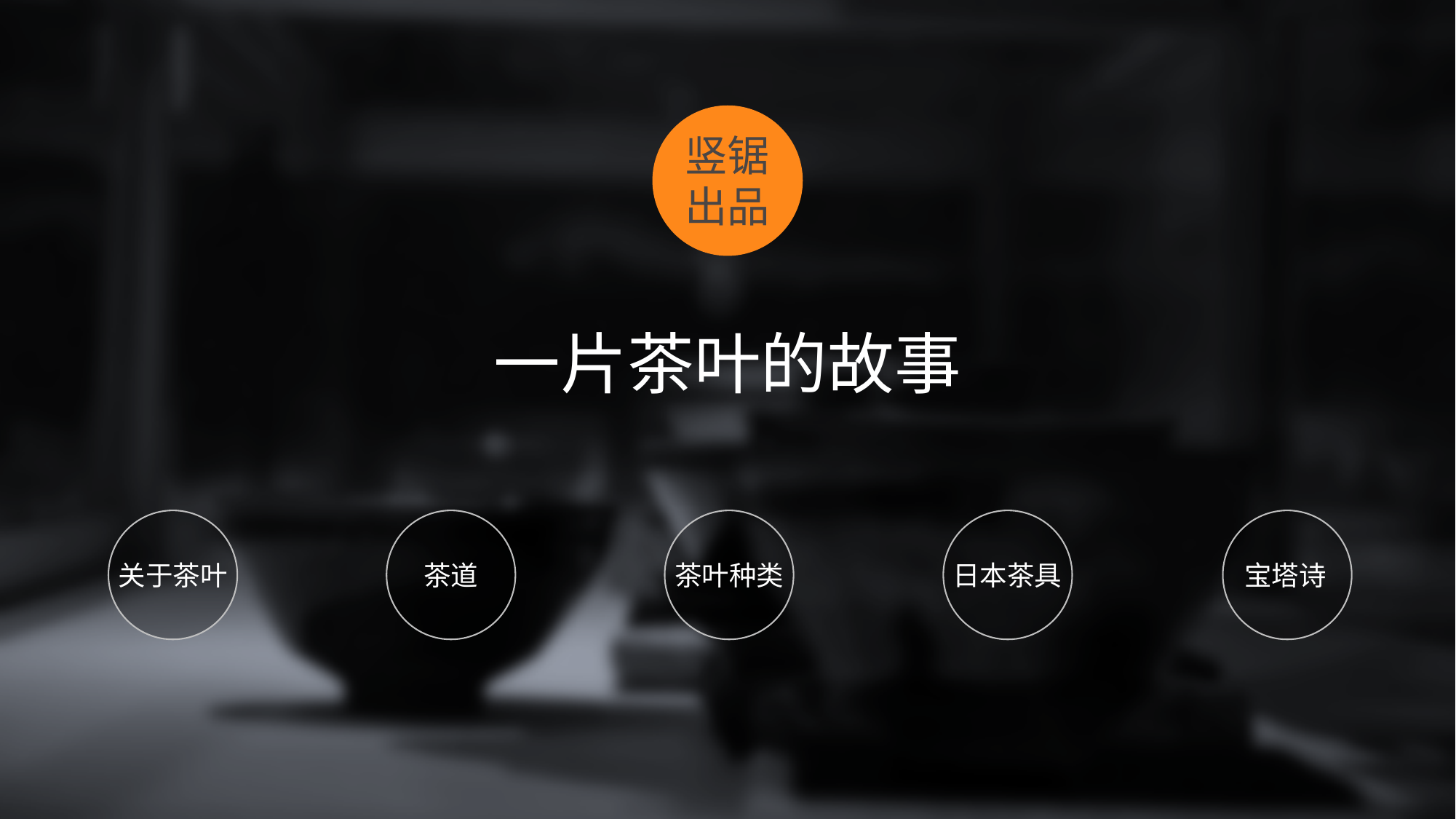

竖锯出品
一片茶叶的故事

关于茶叶

茶道

茶叶种类

日本茶具

宝塔诗